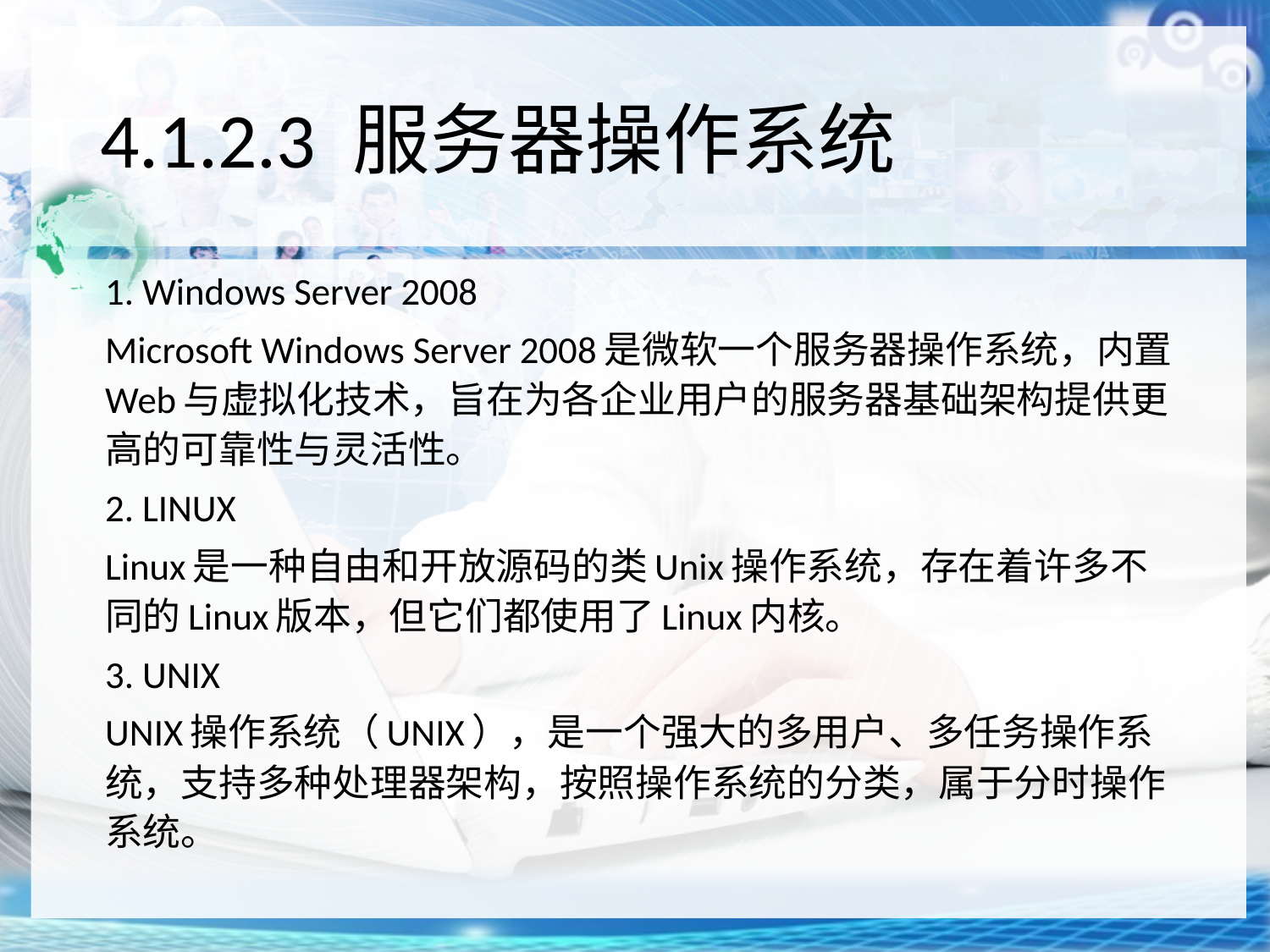

# 4.1.2.3 服务器操作系统
1. Windows Server 2008
Microsoft Windows Server 2008是微软一个服务器操作系统，内置Web与虚拟化技术，旨在为各企业用户的服务器基础架构提供更高的可靠性与灵活性。
2. LINUX
Linux是一种自由和开放源码的类Unix操作系统，存在着许多不同的Linux版本，但它们都使用了Linux内核。
3. UNIX
UNIX操作系统（UNIX），是一个强大的多用户、多任务操作系统，支持多种处理器架构，按照操作系统的分类，属于分时操作系统。